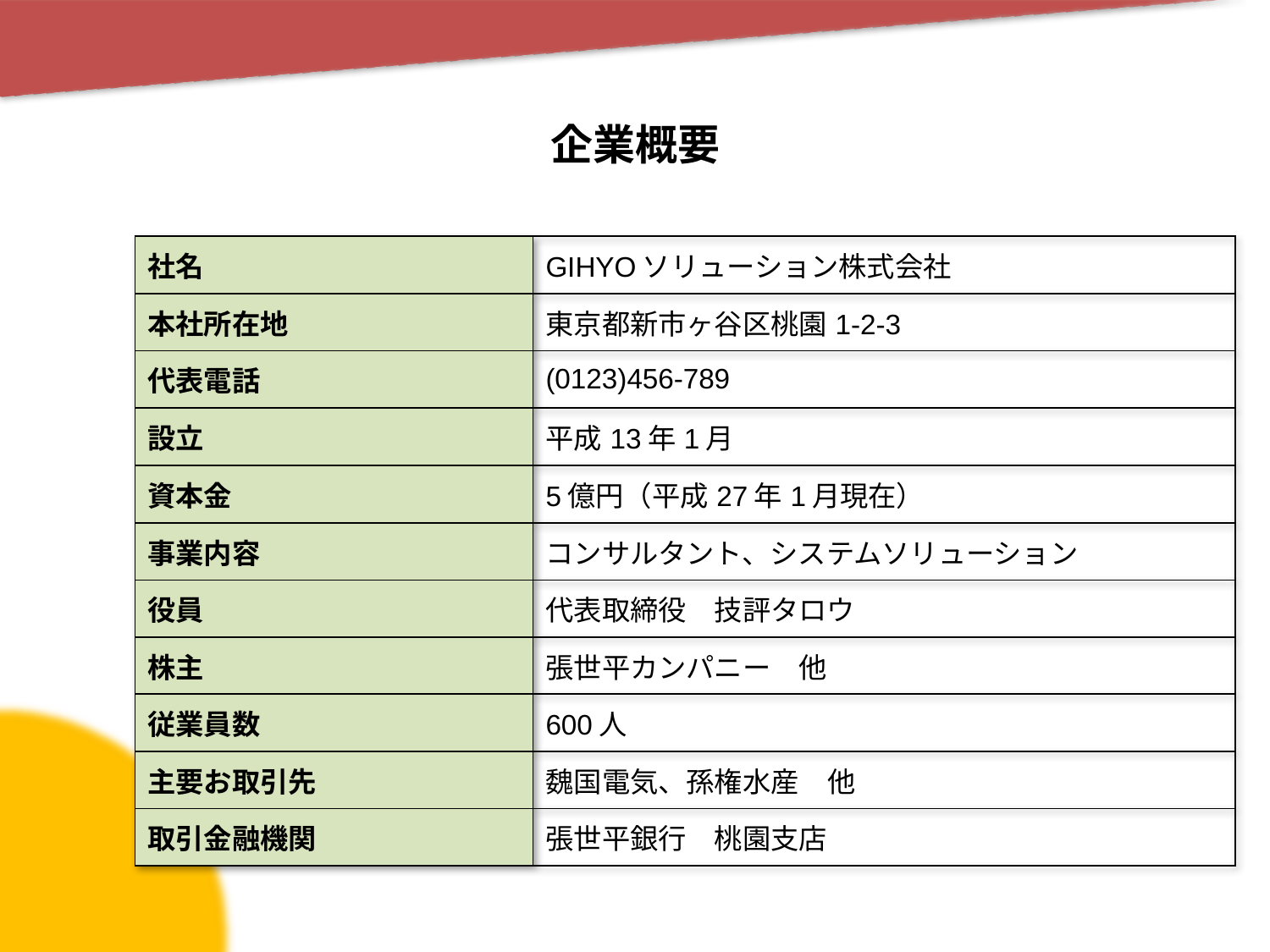

# 企業概要
| 社名 | GIHYOソリューション株式会社 |
| --- | --- |
| 本社所在地 | 東京都新市ヶ谷区桃園1-2-3 |
| 代表電話 | (0123)456-789 |
| 設立 | 平成13年1月 |
| 資本金 | 5億円（平成27年1月現在） |
| 事業内容 | コンサルタント、システムソリューション |
| 役員 | 代表取締役　技評タロウ |
| 株主 | 張世平カンパニー　他 |
| 従業員数 | 600人 |
| 主要お取引先 | 魏国電気、孫権水産　他 |
| 取引金融機関 | 張世平銀行　桃園支店 |